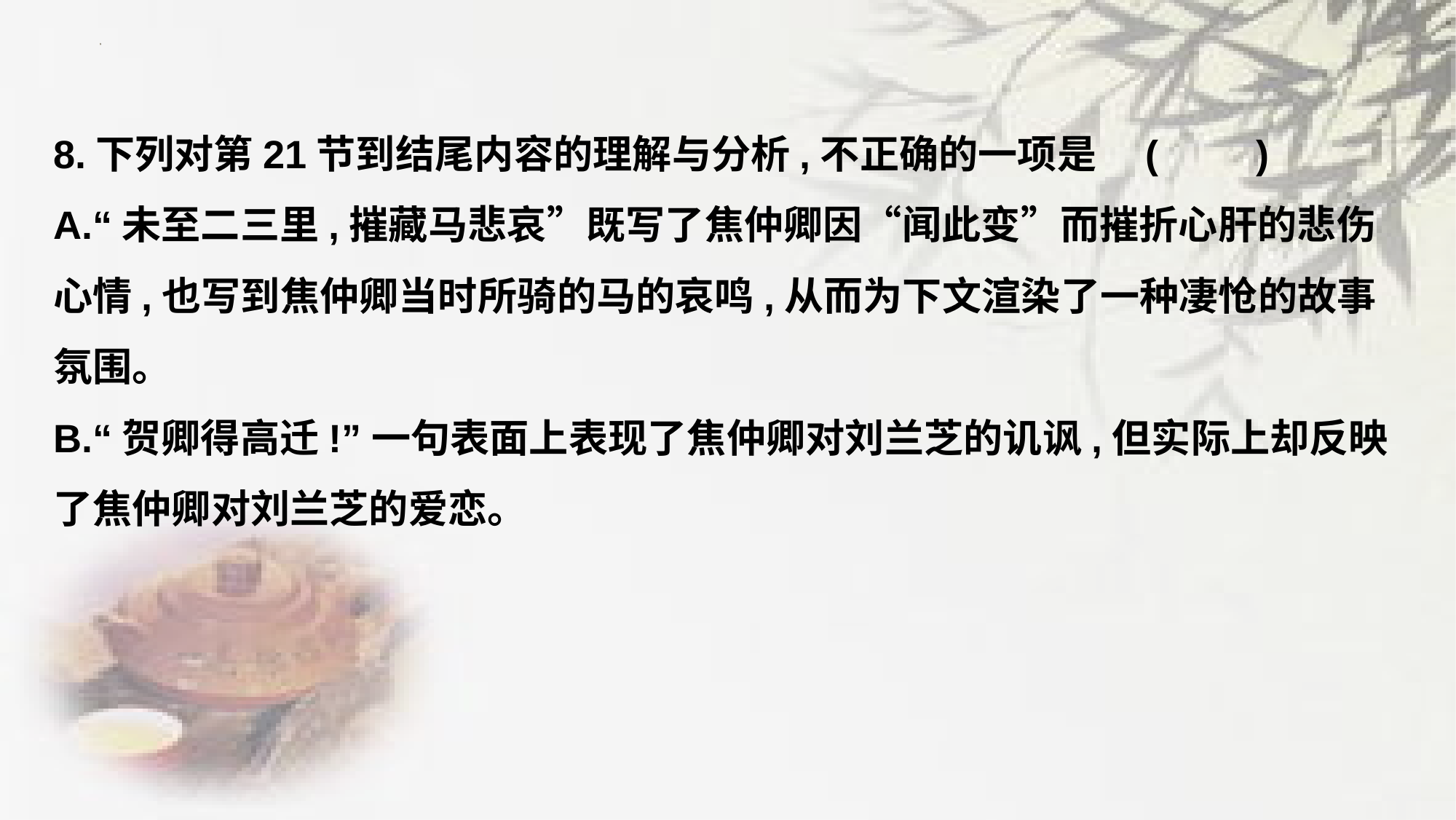

8.下列对第21节到结尾内容的理解与分析,不正确的一项是	(　　)
A.“未至二三里,摧藏马悲哀”既写了焦仲卿因“闻此变”而摧折心肝的悲伤心情,也写到焦仲卿当时所骑的马的哀鸣,从而为下文渲染了一种凄怆的故事氛围。
B.“贺卿得高迁!”一句表面上表现了焦仲卿对刘兰芝的讥讽,但实际上却反映了焦仲卿对刘兰芝的爱恋。